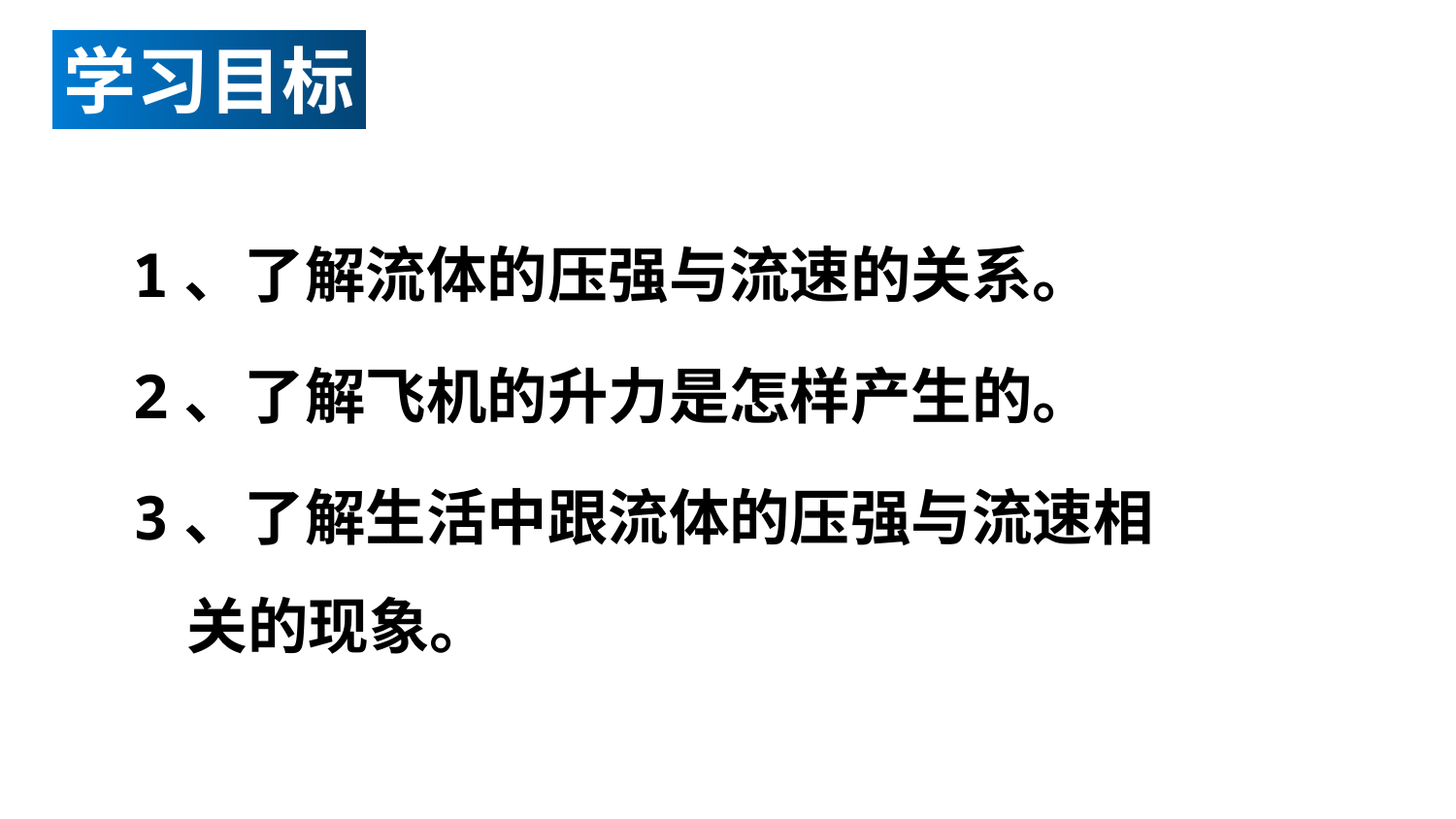

学习目标
1、了解流体的压强与流速的关系。
2、了解飞机的升力是怎样产生的。
3、了解生活中跟流体的压强与流速相关的现象。